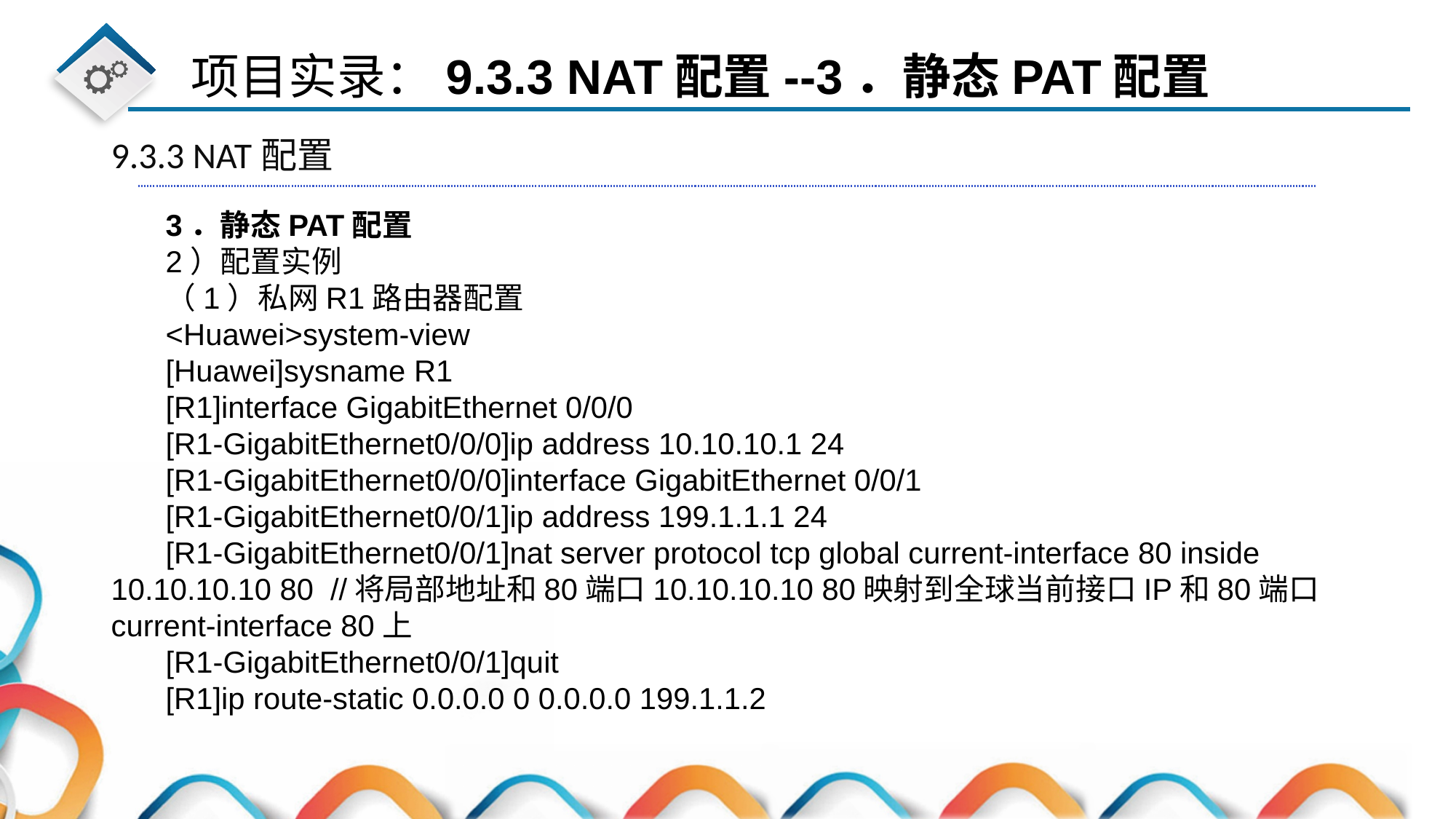

9.3.3 NAT配置

3．静态PAT配置
2）配置实例
（1）私网R1路由器配置
<Huawei>system-view
[Huawei]sysname R1
[R1]interface GigabitEthernet 0/0/0
[R1-GigabitEthernet0/0/0]ip address 10.10.10.1 24
[R1-GigabitEthernet0/0/0]interface GigabitEthernet 0/0/1
[R1-GigabitEthernet0/0/1]ip address 199.1.1.1 24
[R1-GigabitEthernet0/0/1]nat server protocol tcp global current-interface 80 inside 10.10.10.10 80  //将局部地址和80端口10.10.10.10 80映射到全球当前接口IP和80端口current-interface 80上
[R1-GigabitEthernet0/0/1]quit
[R1]ip route-static 0.0.0.0 0 0.0.0.0 199.1.1.2